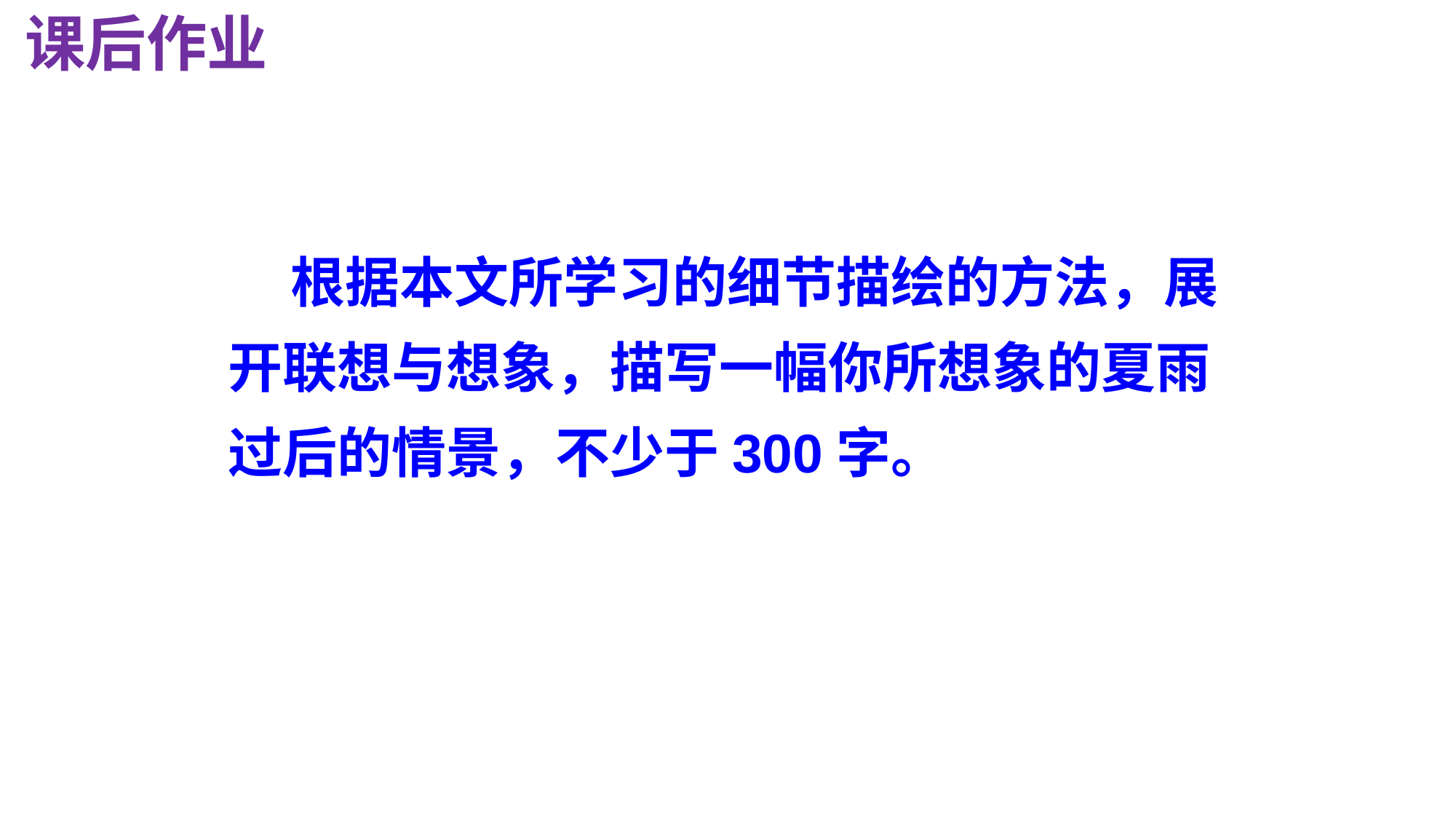

课后作业
    根据本文所学习的细节描绘的方法，展开联想与想象，描写一幅你所想象的夏雨过后的情景，不少于300字。